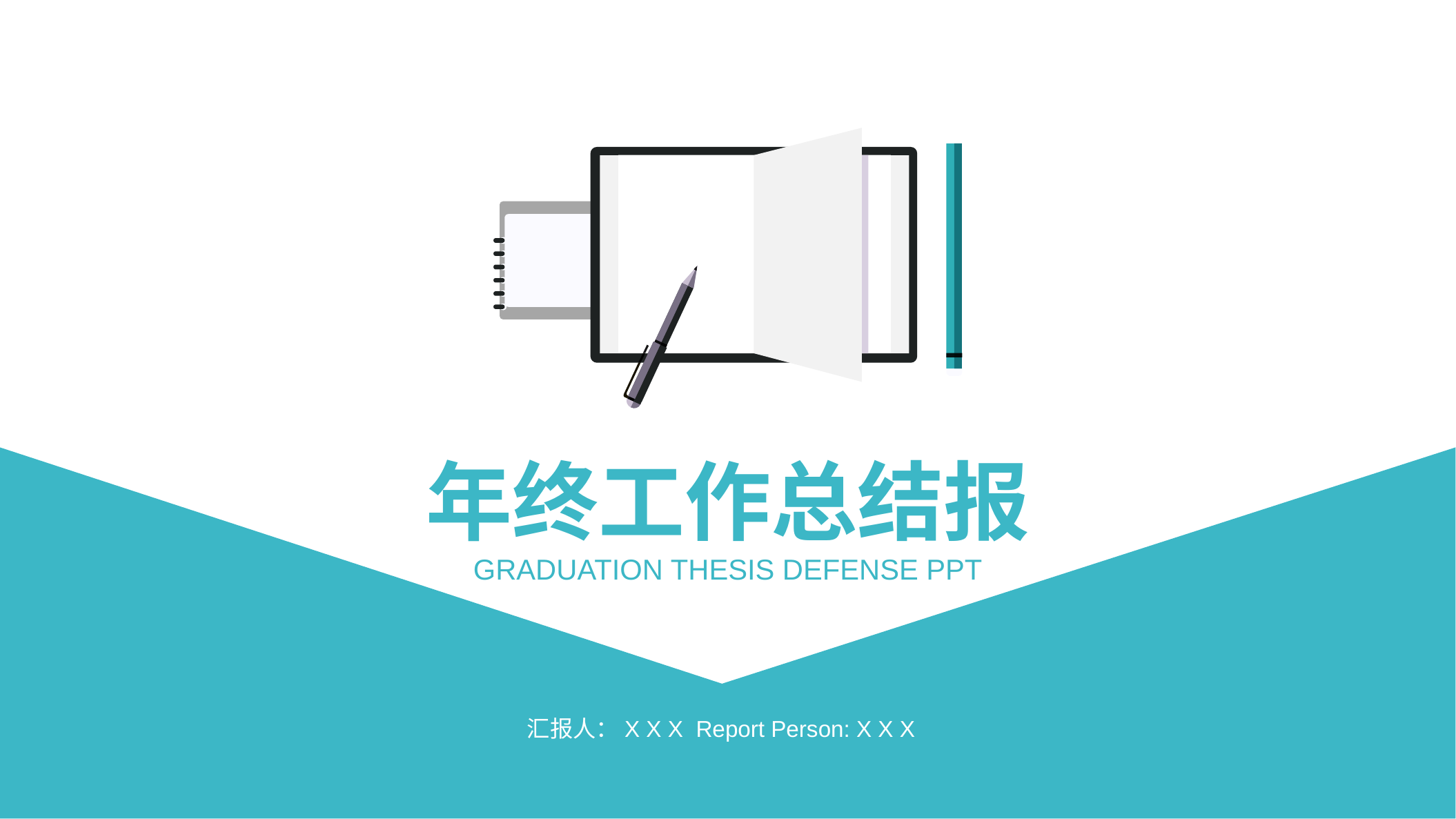

年终工作总结报
GRADUATION THESIS DEFENSE PPT
汇报人：X X X  Report Person: X X X